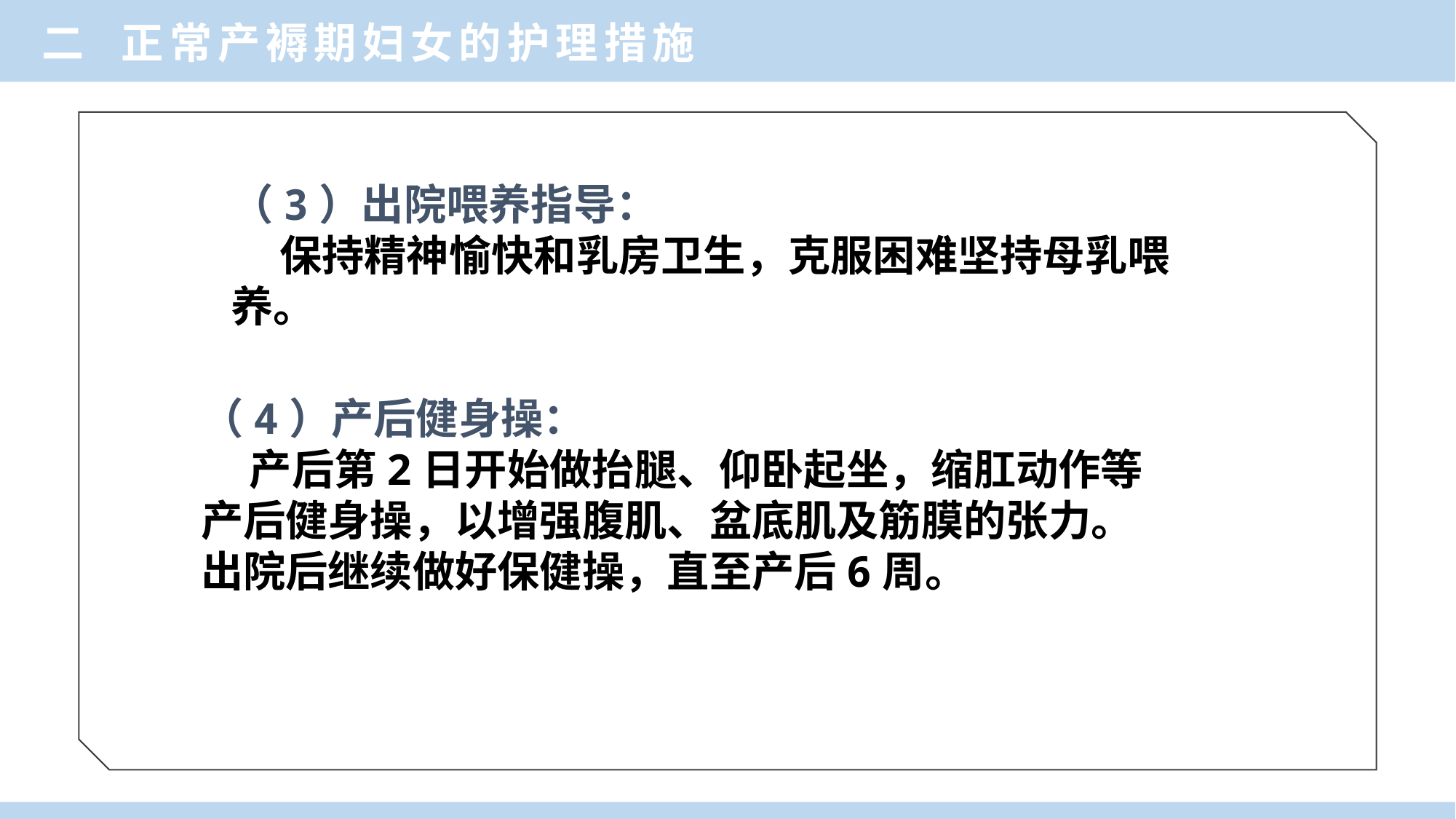

二  正常产褥期妇女的护理措施

（3）出院喂养指导：
    保持精神愉快和乳房卫生，克服困难坚持母乳喂养。
（4）产后健身操：
    产后第2日开始做抬腿、仰卧起坐，缩肛动作等产后健身操，以增强腹肌、盆底肌及筋膜的张力。出院后继续做好保健操，直至产后6周。